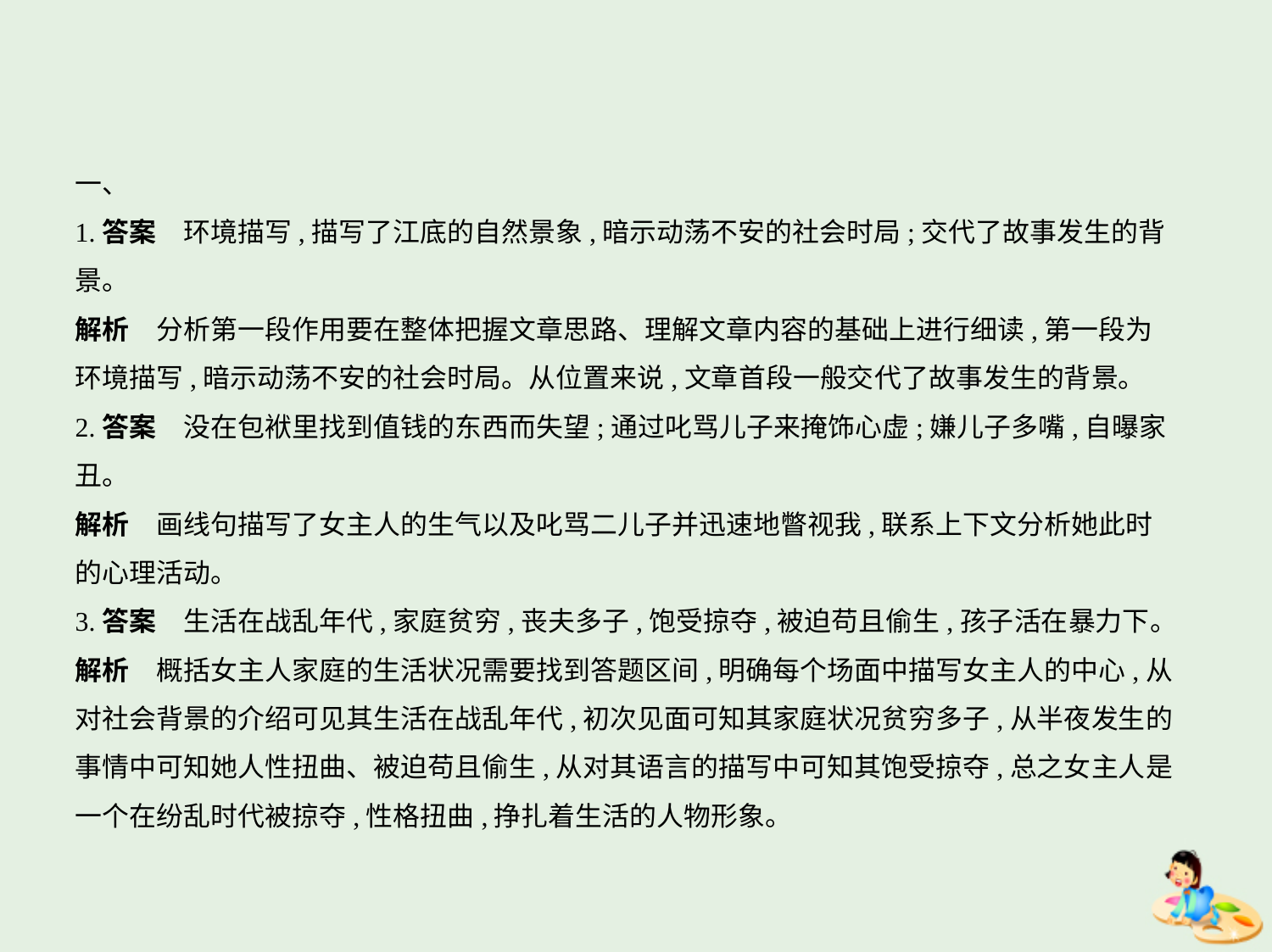

一、
1.答案　环境描写,描写了江底的自然景象,暗示动荡不安的社会时局;交代了故事发生的背
景。
解析　分析第一段作用要在整体把握文章思路、理解文章内容的基础上进行细读,第一段为
环境描写,暗示动荡不安的社会时局。从位置来说,文章首段一般交代了故事发生的背景。
2.答案　没在包袱里找到值钱的东西而失望;通过叱骂儿子来掩饰心虚;嫌儿子多嘴,自曝家
丑。
解析　画线句描写了女主人的生气以及叱骂二儿子并迅速地瞥视我,联系上下文分析她此时
的心理活动。
3.答案　生活在战乱年代,家庭贫穷,丧夫多子,饱受掠夺,被迫苟且偷生,孩子活在暴力下。
解析　概括女主人家庭的生活状况需要找到答题区间,明确每个场面中描写女主人的中心,从
对社会背景的介绍可见其生活在战乱年代,初次见面可知其家庭状况贫穷多子,从半夜发生的
事情中可知她人性扭曲、被迫苟且偷生,从对其语言的描写中可知其饱受掠夺,总之女主人是
一个在纷乱时代被掠夺,性格扭曲,挣扎着生活的人物形象。